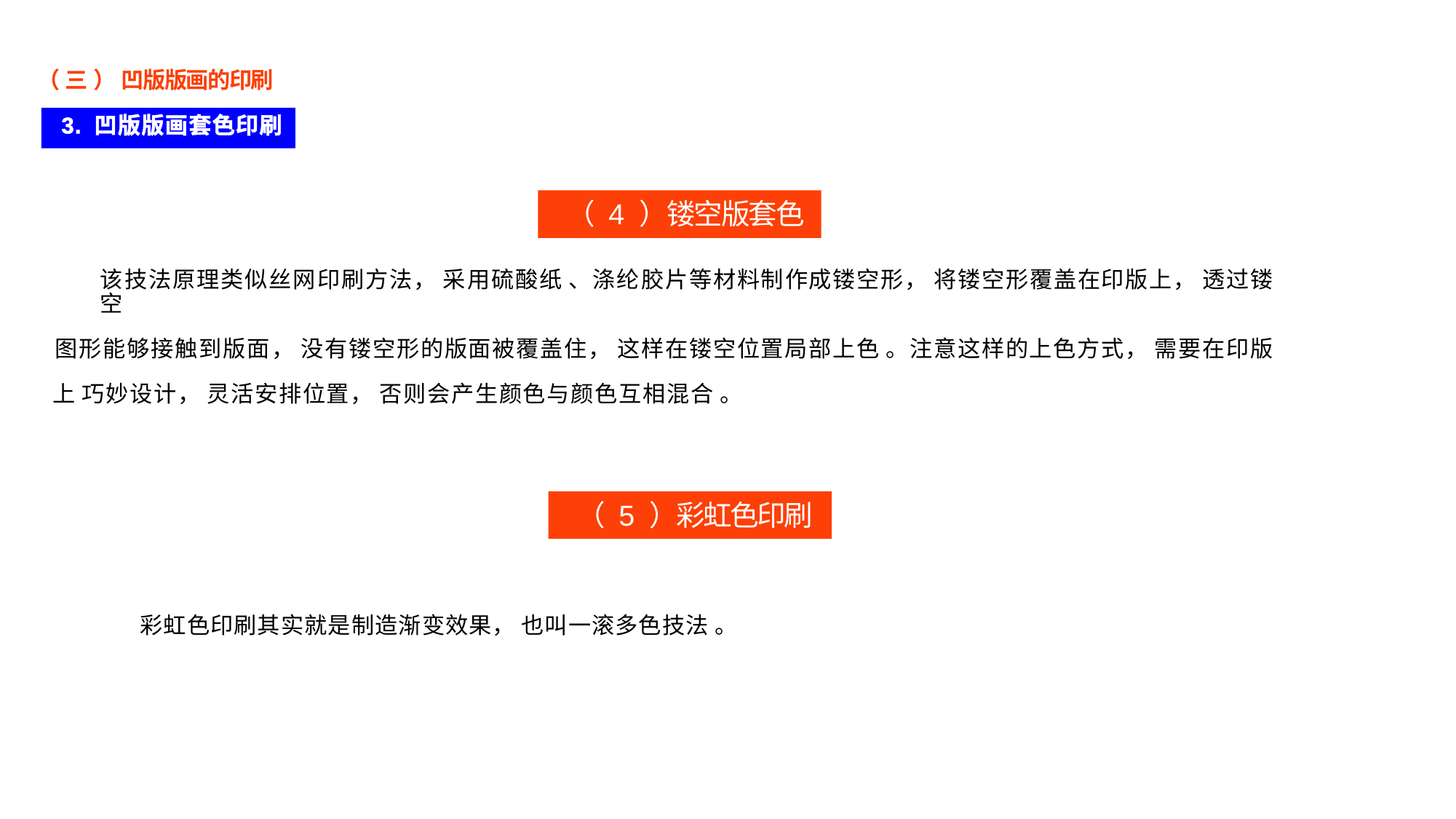

（ 三 ） 凹版版画的印刷

3. 凹版版画套色印刷

（ 4 ）镂空版套色印

该技法原理类似丝网印刷方法， 采用硫酸纸 、涤纶胶片等材料制作成镂空形， 将镂空形覆盖在印版上， 透过镂空
图形能够接触到版面， 没有镂空形的版面被覆盖住， 这样在镂空位置局部上色 。注意这样的上色方式， 需要在印版上 巧妙设计， 灵活安排位置， 否则会产生颜色与颜色互相混合 。

（ 5 ）彩虹色印刷

彩虹色印刷其实就是制造渐变效果， 也叫一滚多色技法 。